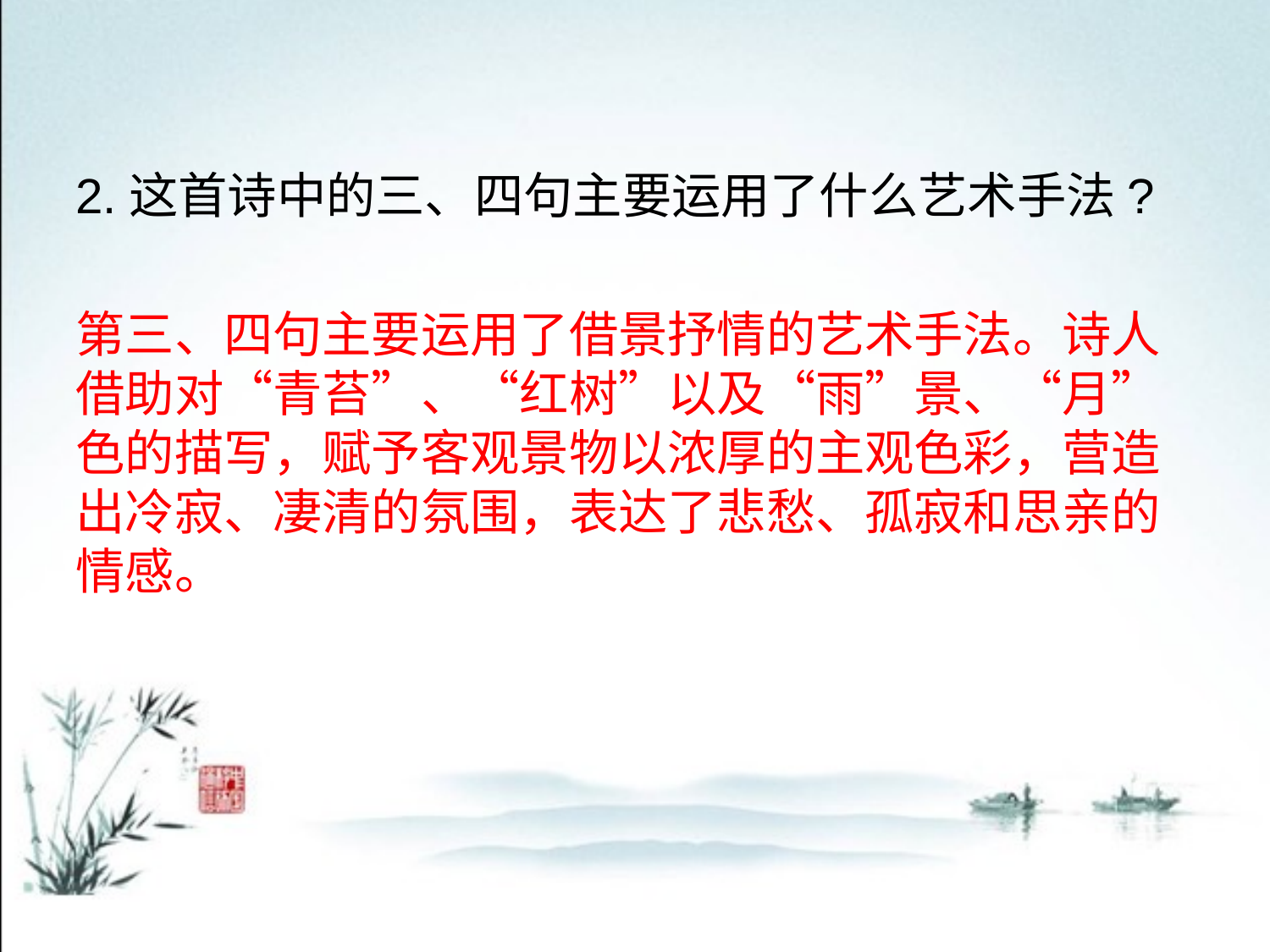

2.这首诗中的三、四句主要运用了什么艺术手法?

第三、四句主要运用了借景抒情的艺术手法。诗人借助对“青苔”、“红树”以及“雨”景、“月”色的描写，赋予客观景物以浓厚的主观色彩，营造出冷寂、凄清的氛围，表达了悲愁、孤寂和思亲的情感。